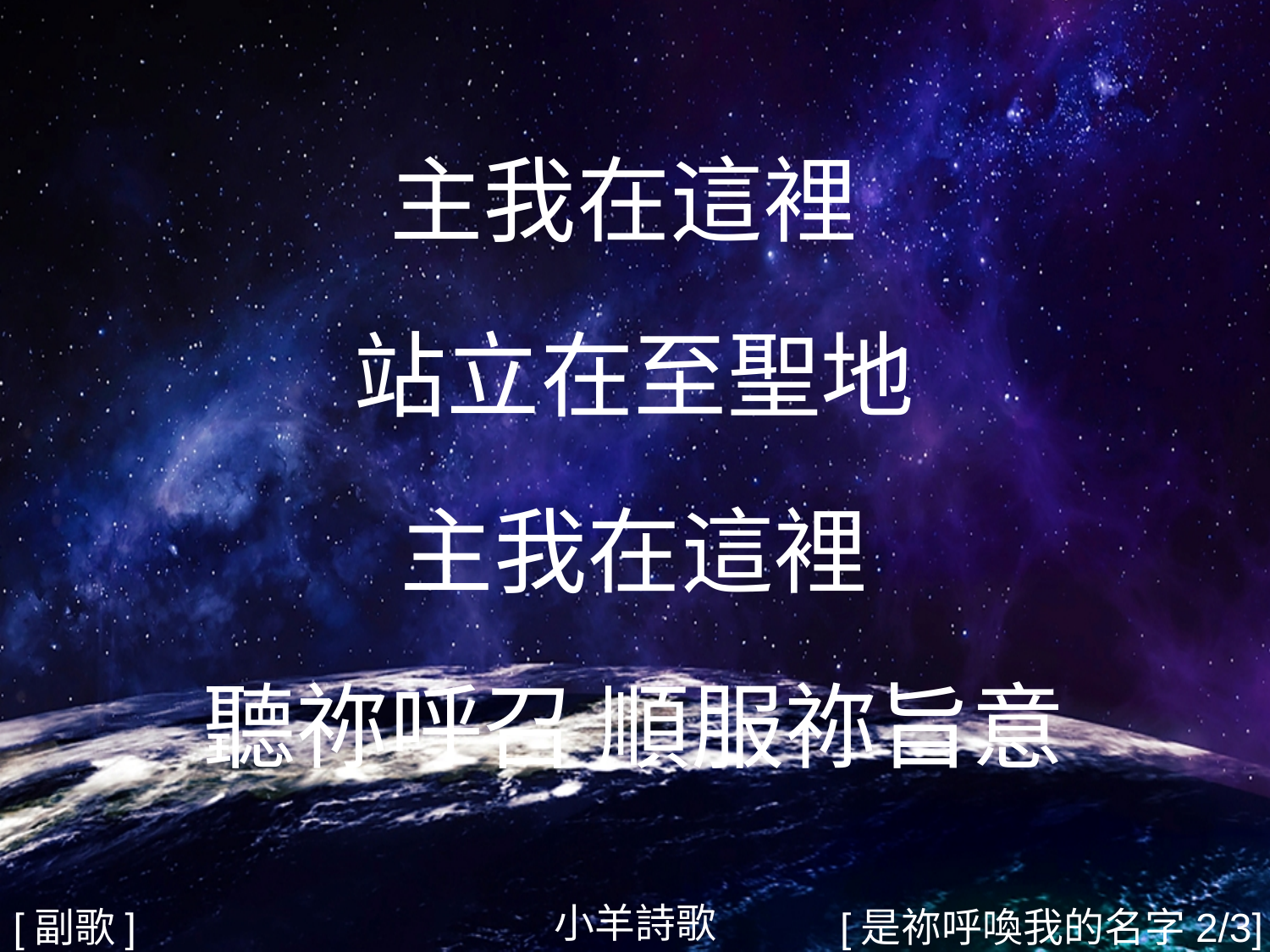

主我在這裡

站立在至聖地

主我在這裡

聽祢呼召 順服祢旨意
#

小羊詩歌
[副歌]
[是祢呼喚我的名字2/3]